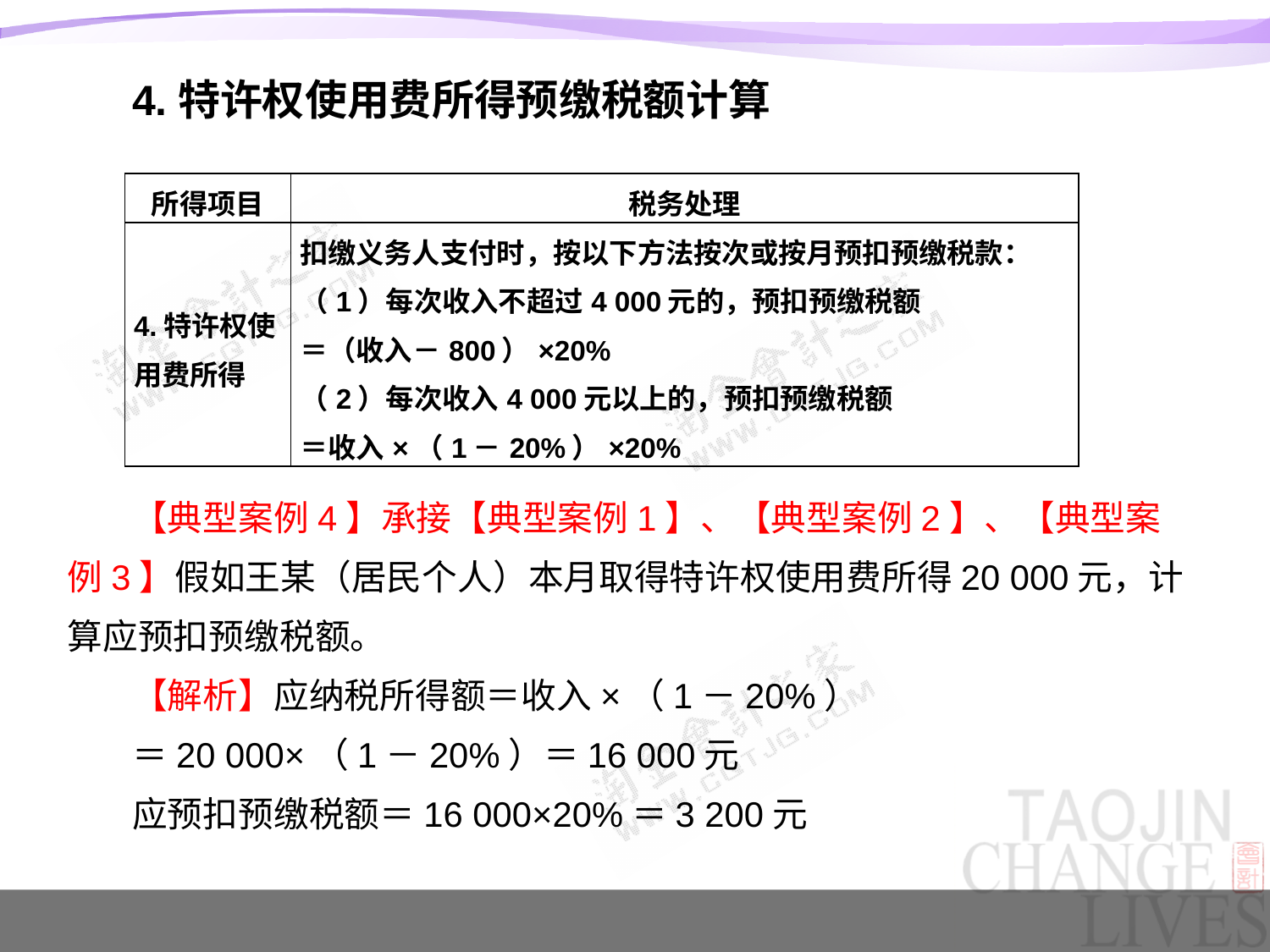

4.特许权使用费所得预缴税额计算

【典型案例4】承接【典型案例1】、【典型案例2】、【典型案例3】假如王某（居民个人）本月取得特许权使用费所得20 000元，计算应预扣预缴税额。
【解析】应纳税所得额＝收入×（1－20%）
＝20 000×（1－20%）＝16 000元
应预扣预缴税额＝16 000×20%＝3 200元

| 所得项目 | 税务处理 |
| --- | --- |
| 4.特许权使用费所得 | 扣缴义务人支付时，按以下方法按次或按月预扣预缴税款： （1）每次收入不超过4 000元的，预扣预缴税额 ＝（收入－800）×20% （2）每次收入4 000元以上的，预扣预缴税额 ＝收入×（1－20%）×20% |